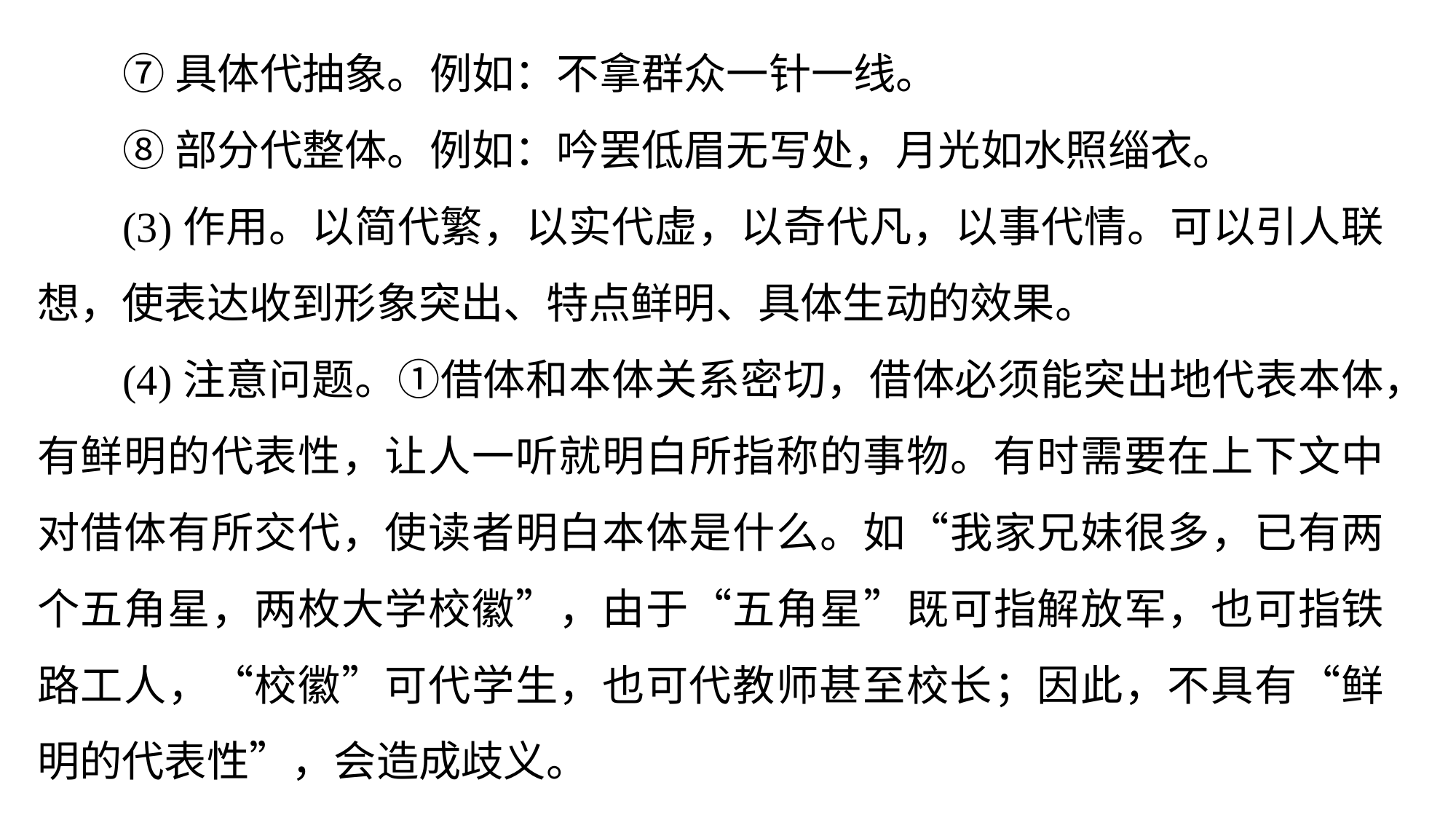

⑦具体代抽象。例如：不拿群众一针一线。
⑧部分代整体。例如：吟罢低眉无写处，月光如水照缁衣。
(3)作用。以简代繁，以实代虚，以奇代凡，以事代情。可以引人联想，使表达收到形象突出、特点鲜明、具体生动的效果。
(4)注意问题。①借体和本体关系密切，借体必须能突出地代表本体，有鲜明的代表性，让人一听就明白所指称的事物。有时需要在上下文中对借体有所交代，使读者明白本体是什么。如“我家兄妹很多，已有两个五角星，两枚大学校徽”，由于“五角星”既可指解放军，也可指铁路工人，“校徽”可代学生，也可代教师甚至校长；因此，不具有“鲜明的代表性”，会造成歧义。